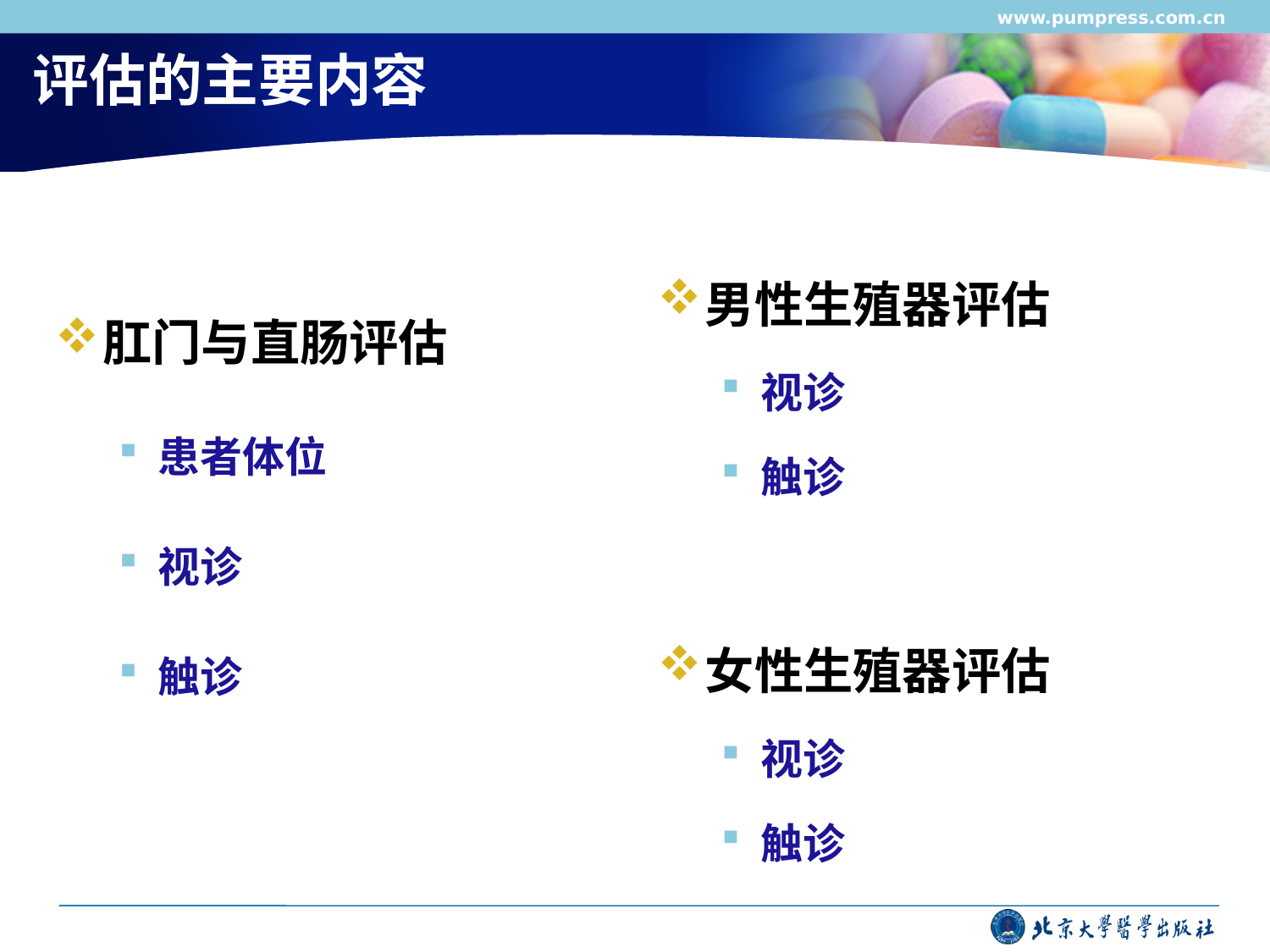

www.pumpress.com.cn
# 评估的主要内容
男性生殖器评估
视诊
触诊

女性生殖器评估
视诊
触诊
肛门与直肠评估
患者体位
视诊
触诊